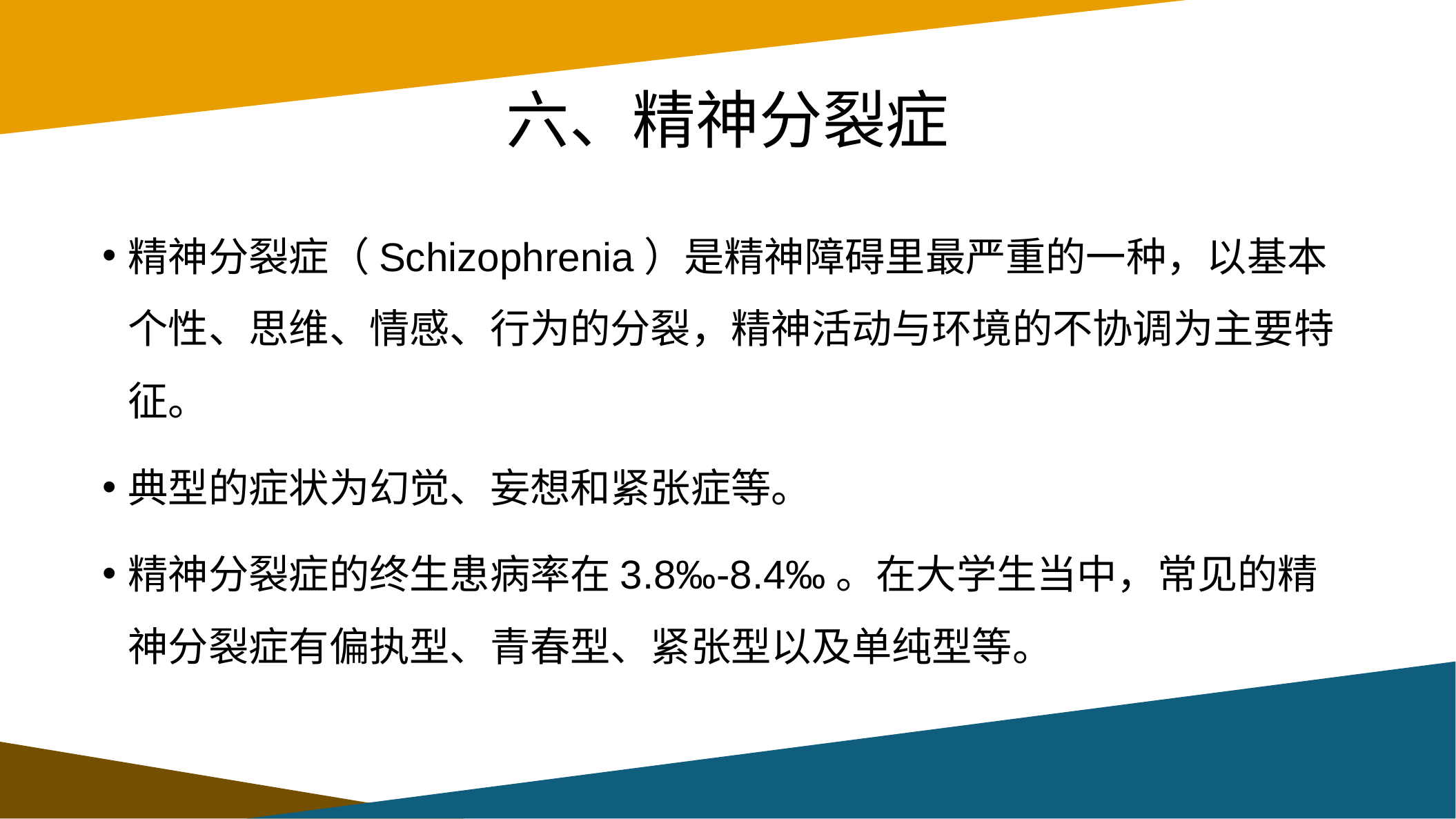

# 六、精神分裂症
精神分裂症（Schizophrenia）是精神障碍里最严重的一种，以基本个性、思维、情感、行为的分裂，精神活动与环境的不协调为主要特征。
典型的症状为幻觉、妄想和紧张症等。
精神分裂症的终生患病率在3.8‰-8.4‰。在大学生当中，常见的精神分裂症有偏执型、青春型、紧张型以及单纯型等。